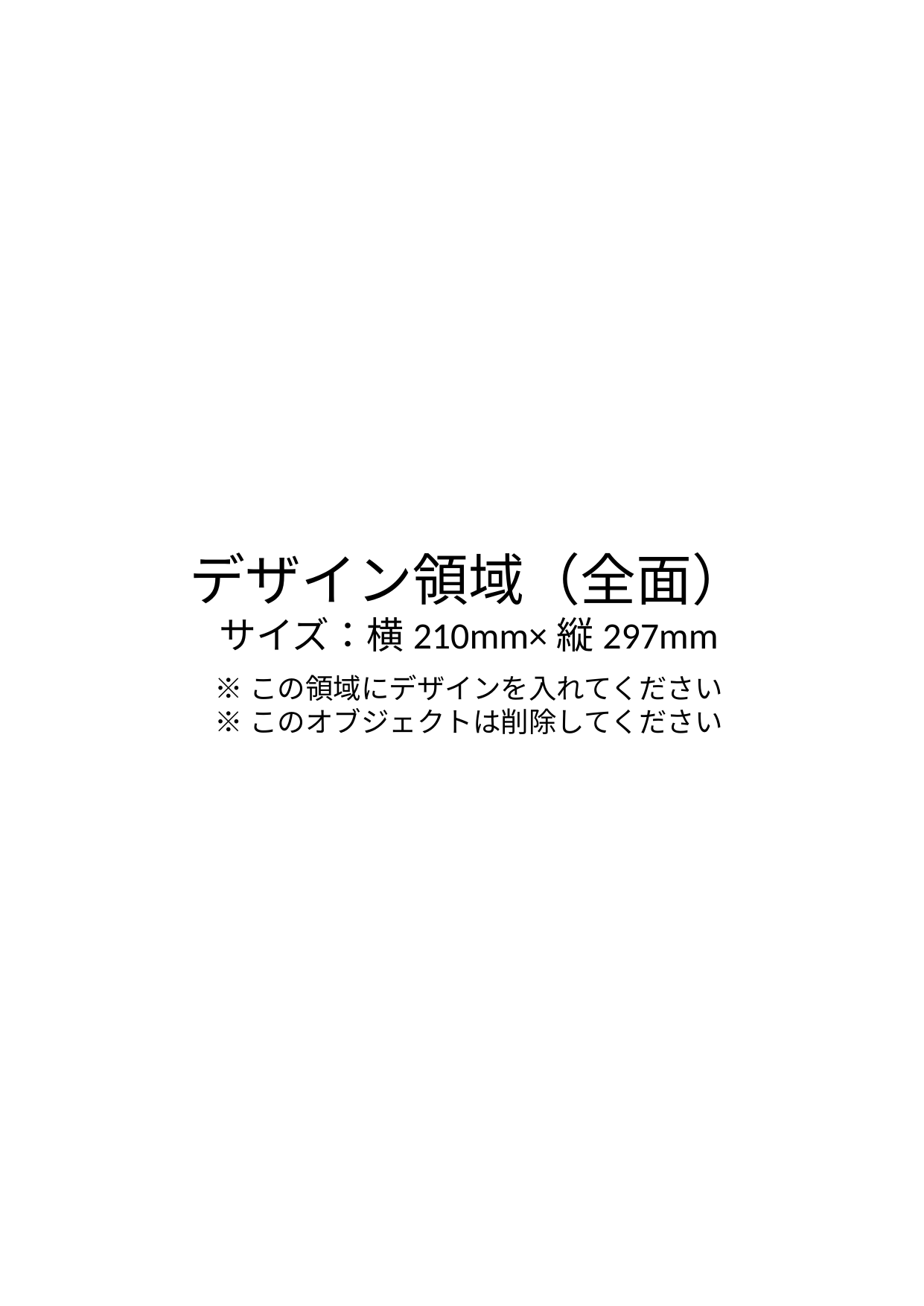

デザイン領域（全面）
サイズ：横210mm×縦297mm

※この領域にデザインを入れてください
※このオブジェクトは削除してください